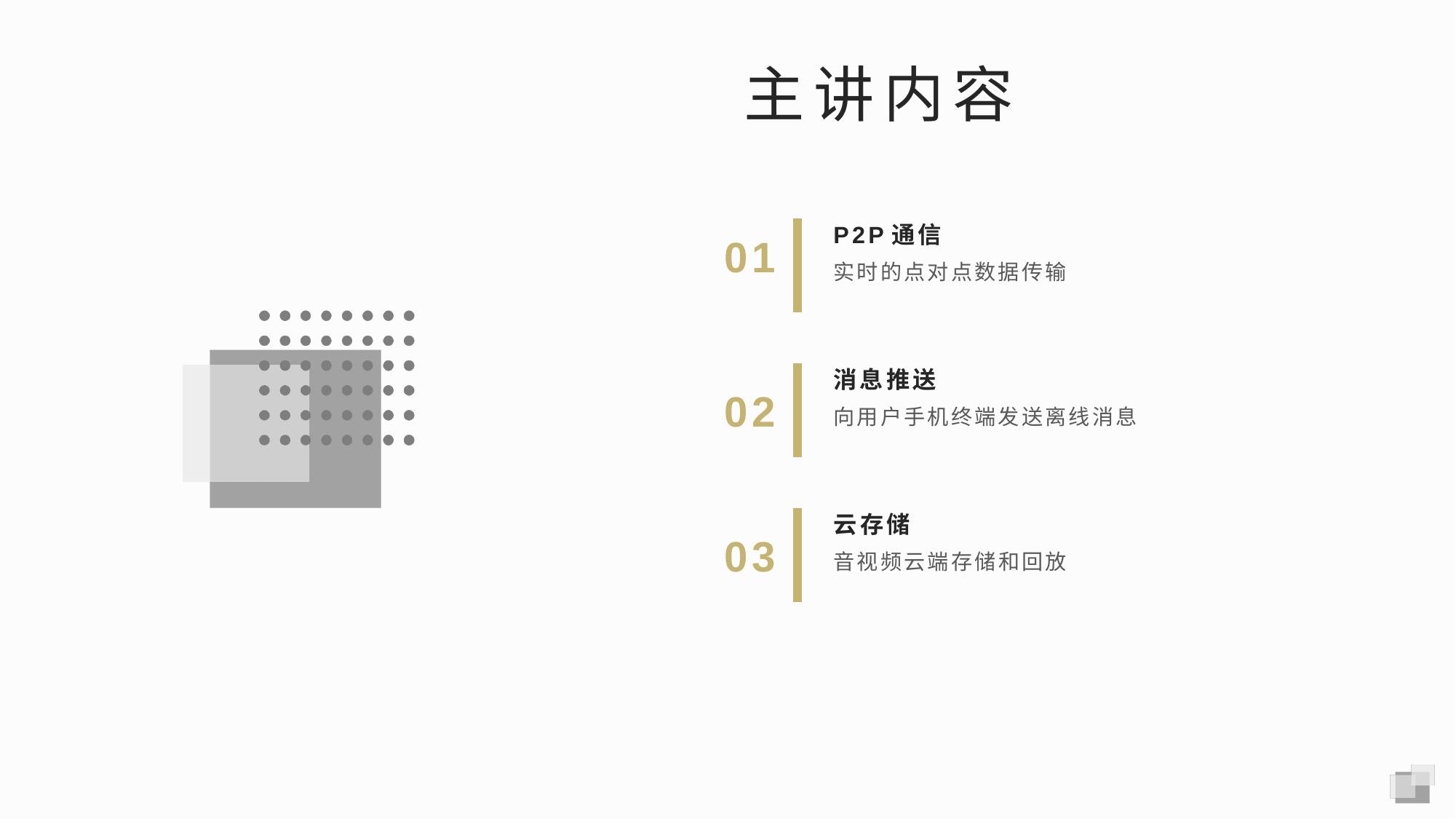

主讲内容
P2P通信
01
实时的点对点数据传输
消息推送
02
向用户手机终端发送离线消息
云存储
03
音视频云端存储和回放